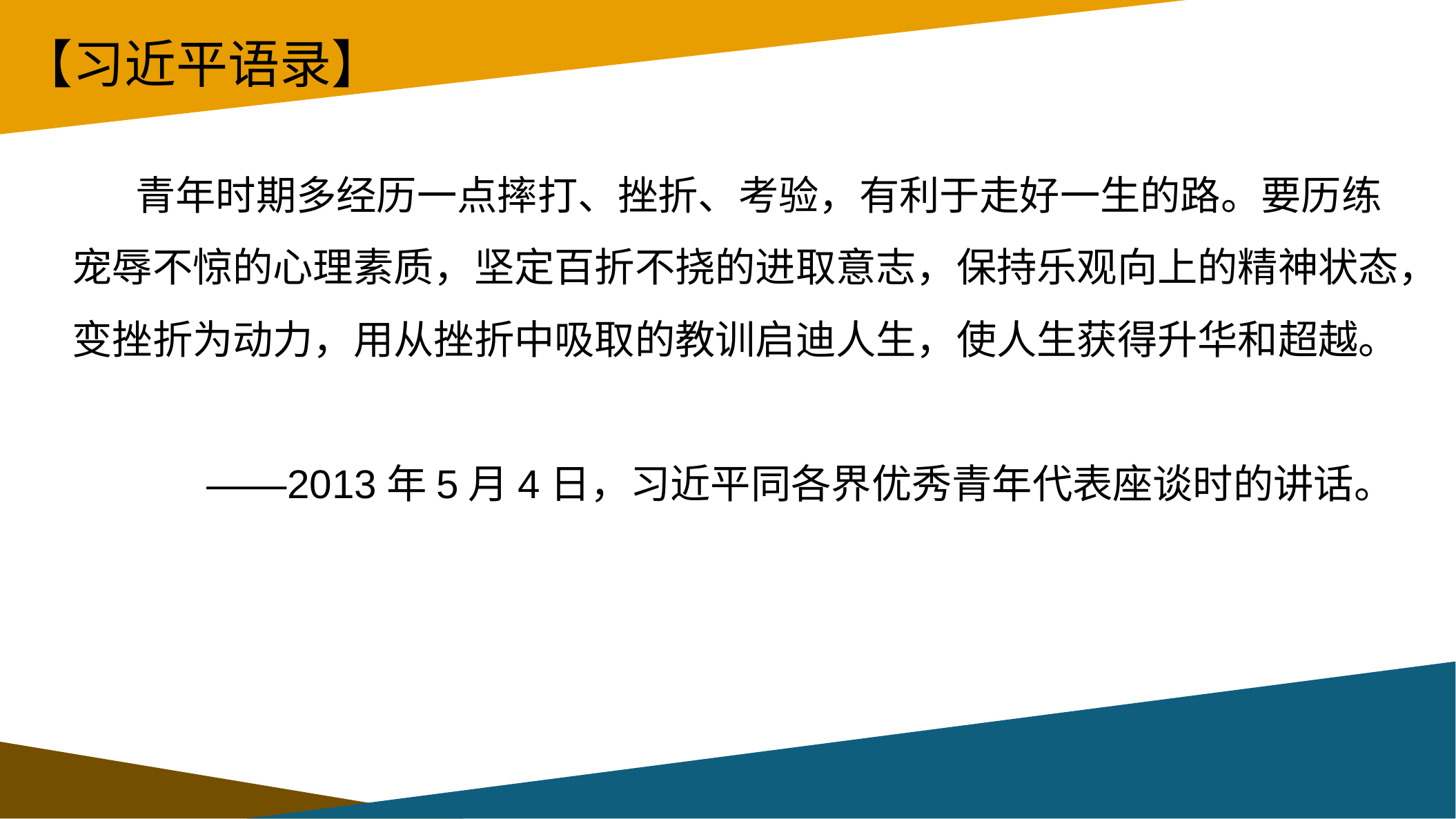

# 【习近平语录】
      青年时期多经历一点摔打、挫折、考验，有利于走好一生的路。要历练宠辱不惊的心理素质，坚定百折不挠的进取意志，保持乐观向上的精神状态，变挫折为动力，用从挫折中吸取的教训启迪人生，使人生获得升华和超越。

            ——2013年5月4日，习近平同各界优秀青年代表座谈时的讲话。